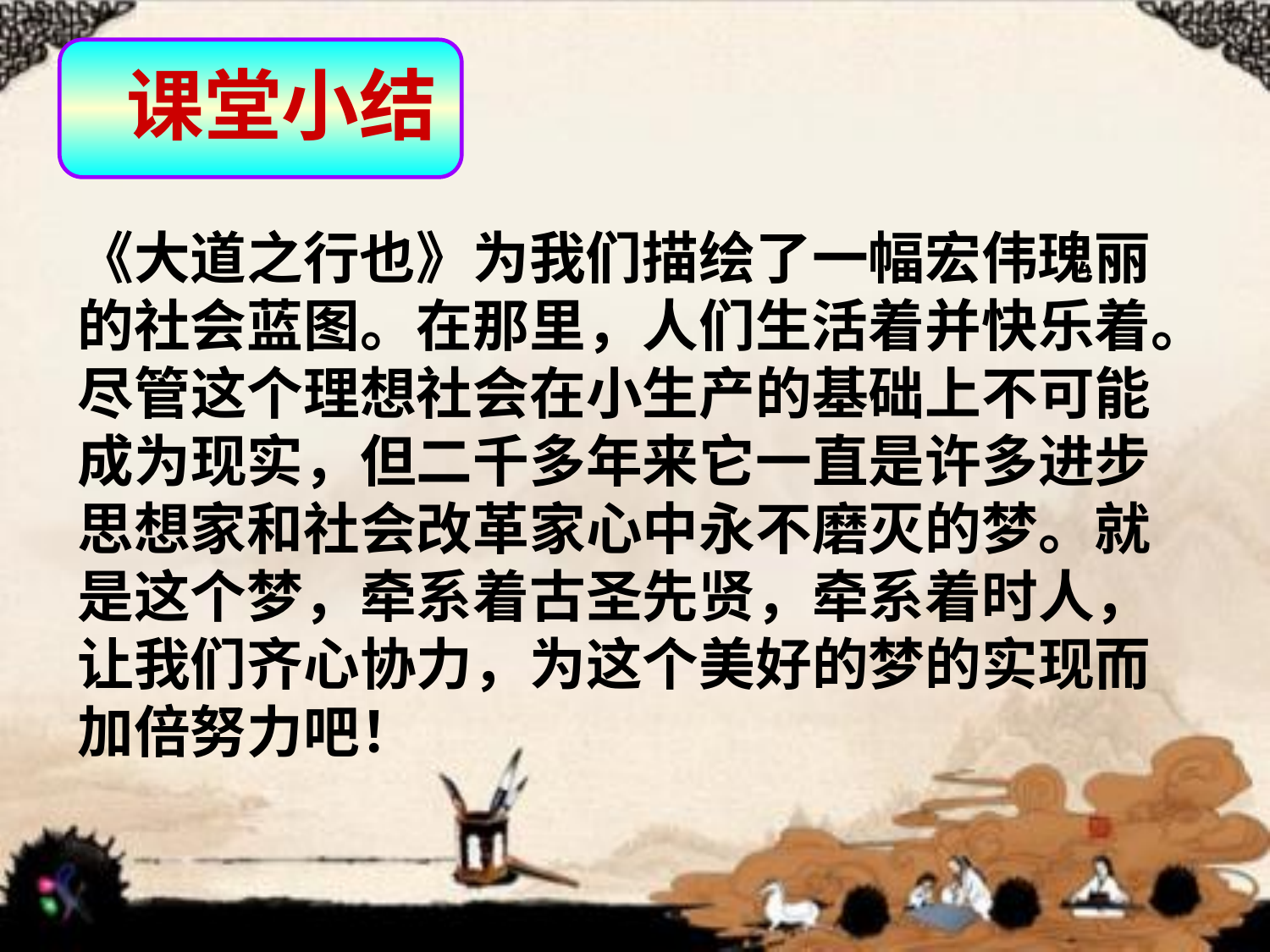

课堂小结
《大道之行也》为我们描绘了一幅宏伟瑰丽的社会蓝图。在那里，人们生活着并快乐着。尽管这个理想社会在小生产的基础上不可能成为现实，但二千多年来它一直是许多进步思想家和社会改革家心中永不磨灭的梦。就是这个梦，牵系着古圣先贤，牵系着时人，让我们齐心协力，为这个美好的梦的实现而加倍努力吧！